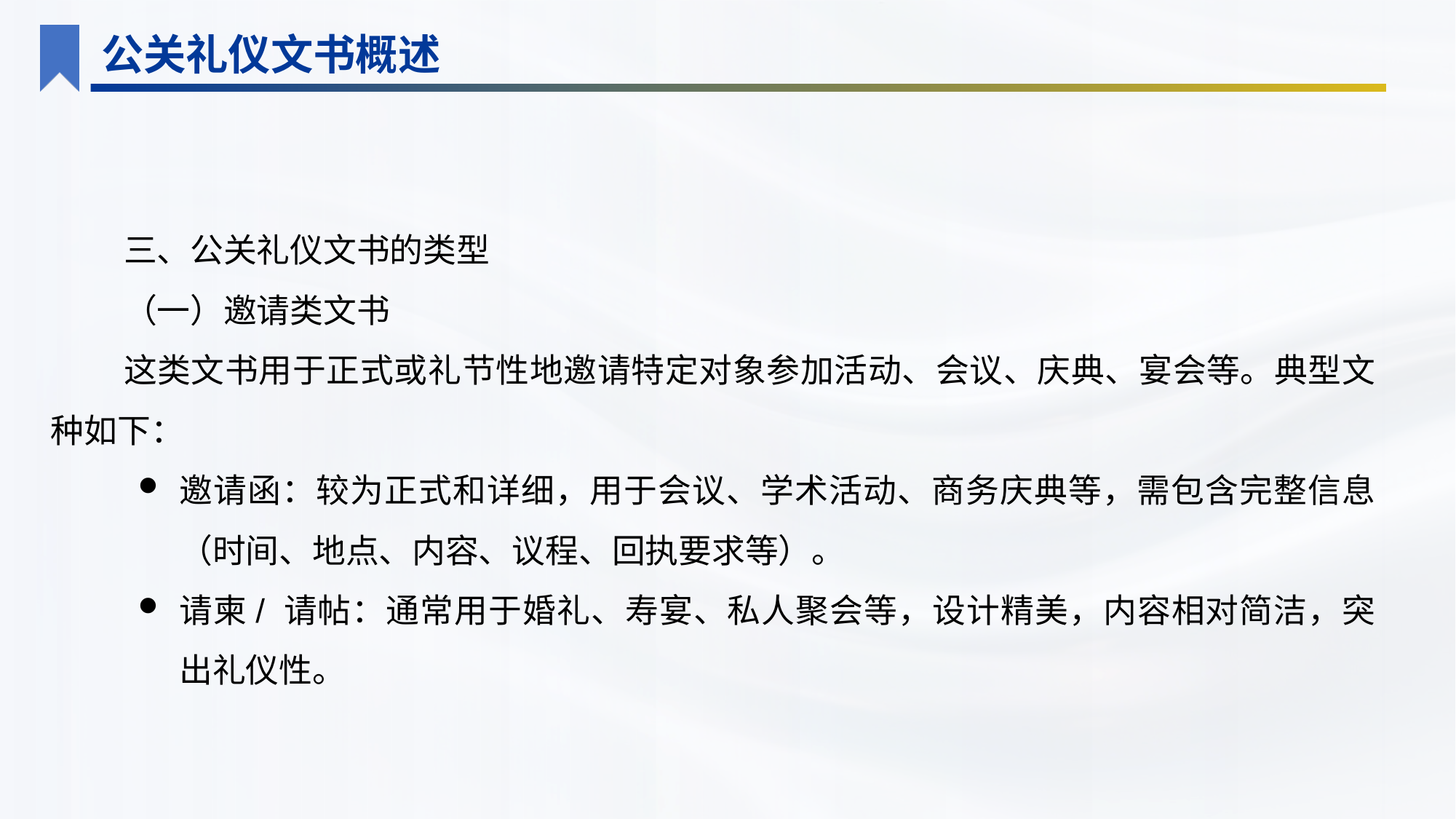

公关礼仪文书概述
三、公关礼仪文书的类型
（一）邀请类文书
这类文书用于正式或礼节性地邀请特定对象参加活动、会议、庆典、宴会等。典型文种如下：
邀请函：较为正式和详细，用于会议、学术活动、商务庆典等，需包含完整信息（时间、地点、内容、议程、回执要求等）。
请柬/ 请帖：通常用于婚礼、寿宴、私人聚会等，设计精美，内容相对简洁，突出礼仪性。